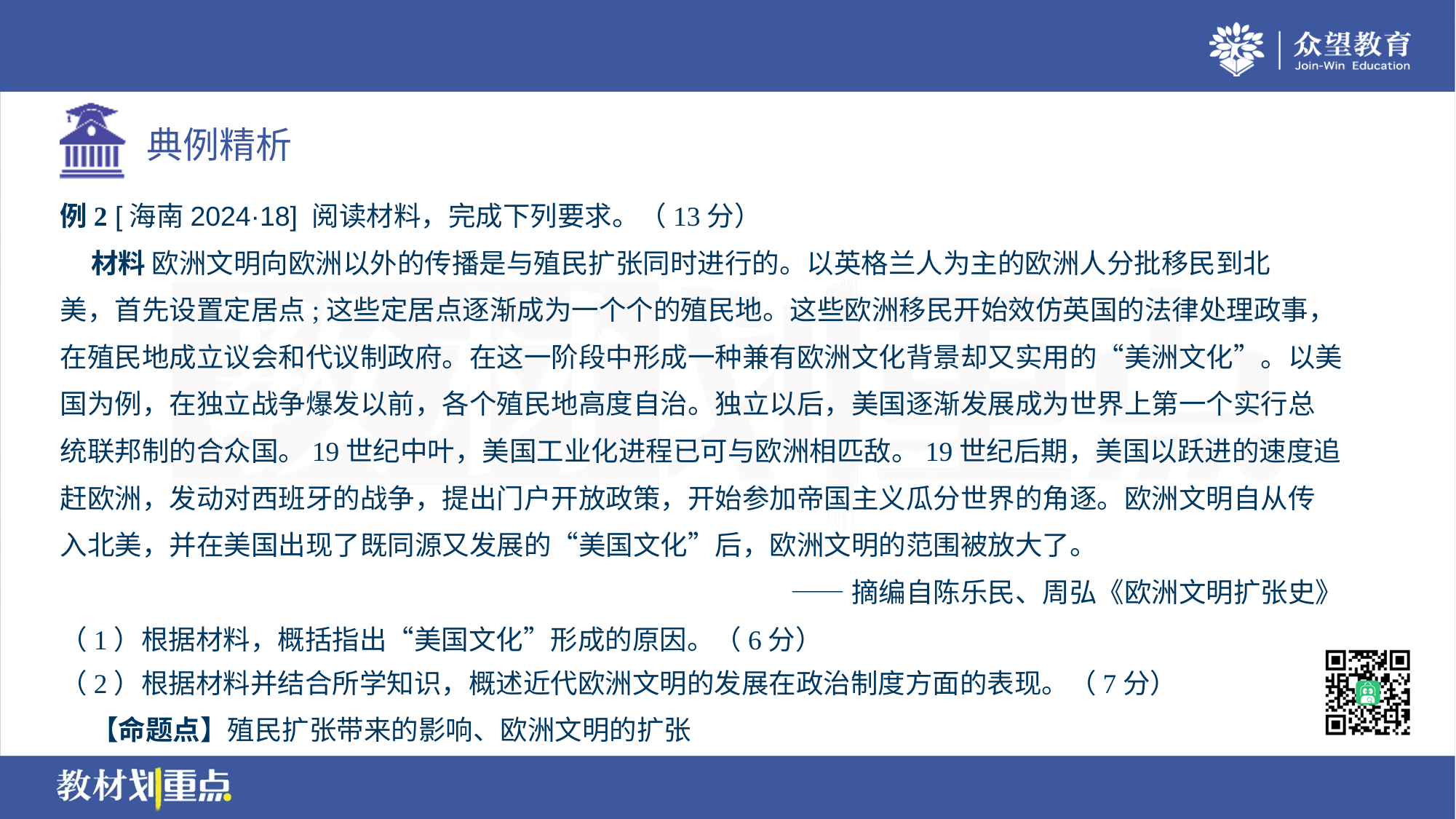

例2 [海南2024·18] 阅读材料，完成下列要求。（13分）
    材料 欧洲文明向欧洲以外的传播是与殖民扩张同时进行的。以英格兰人为主的欧洲人分批移民到北
美，首先设置定居点;这些定居点逐渐成为一个个的殖民地。这些欧洲移民开始效仿英国的法律处理政事，
在殖民地成立议会和代议制政府。在这一阶段中形成一种兼有欧洲文化背景却又实用的“美洲文化”。以美
国为例，在独立战争爆发以前，各个殖民地高度自治。独立以后，美国逐渐发展成为世界上第一个实行总
统联邦制的合众国。19世纪中叶，美国工业化进程已可与欧洲相匹敌。19世纪后期，美国以跃进的速度追
赶欧洲，发动对西班牙的战争，提出门户开放政策，开始参加帝国主义瓜分世界的角逐。欧洲文明自从传
入北美，并在美国出现了既同源又发展的“美国文化”后，欧洲文明的范围被放大了。
——摘编自陈乐民、周弘《欧洲文明扩张史》
（1）根据材料，概括指出“美国文化”形成的原因。（6分）
（2）根据材料并结合所学知识，概述近代欧洲文明的发展在政治制度方面的表现。（7分）
    【命题点】殖民扩张带来的影响、欧洲文明的扩张